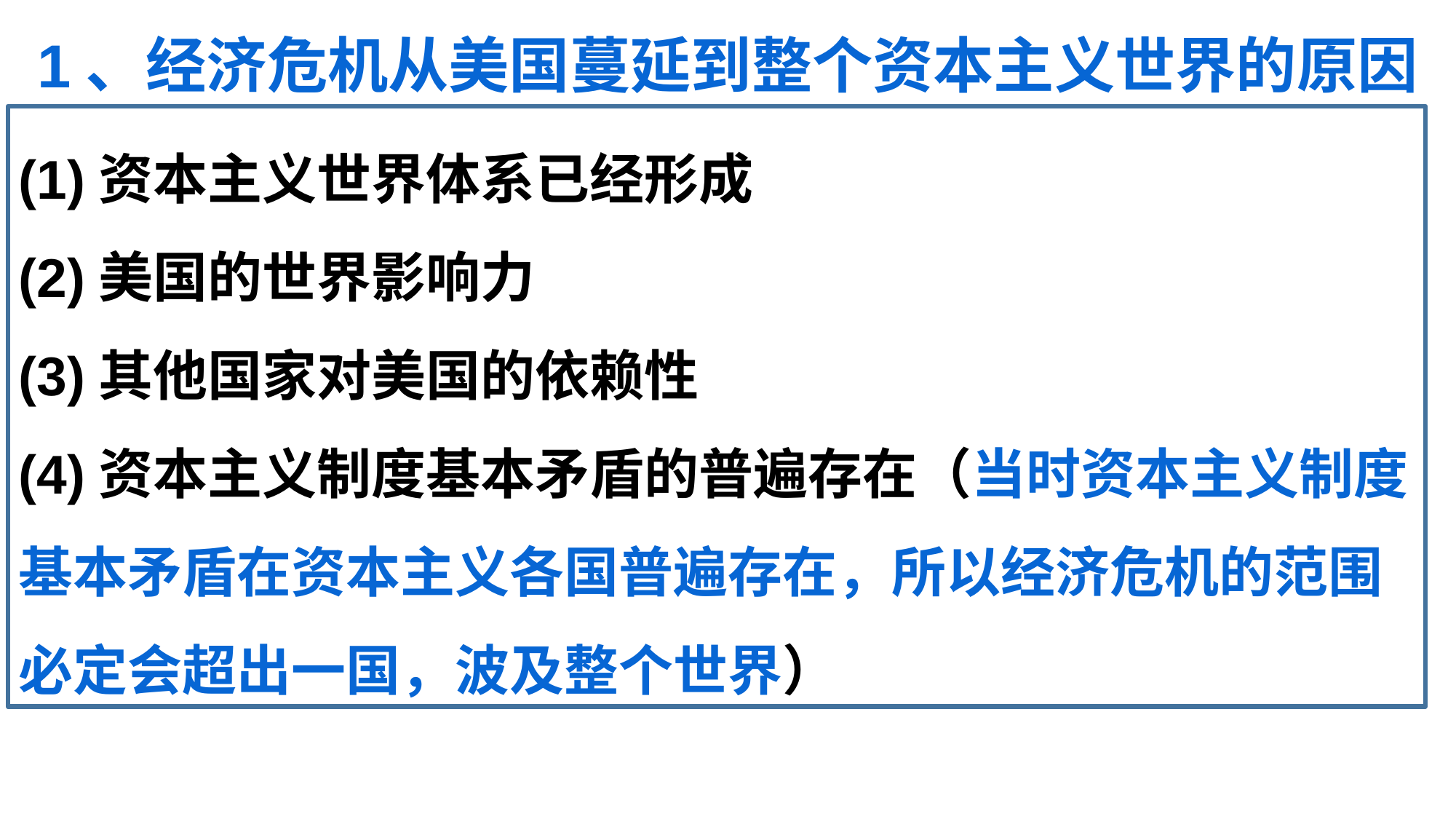

1、经济危机从美国蔓延到整个资本主义世界的原因
(1)资本主义世界体系已经形成
(2)美国的世界影响力
(3)其他国家对美国的依赖性
(4)资本主义制度基本矛盾的普遍存在（当时资本主义制度基本矛盾在资本主义各国普遍存在，所以经济危机的范围必定会超出一国，波及整个世界）